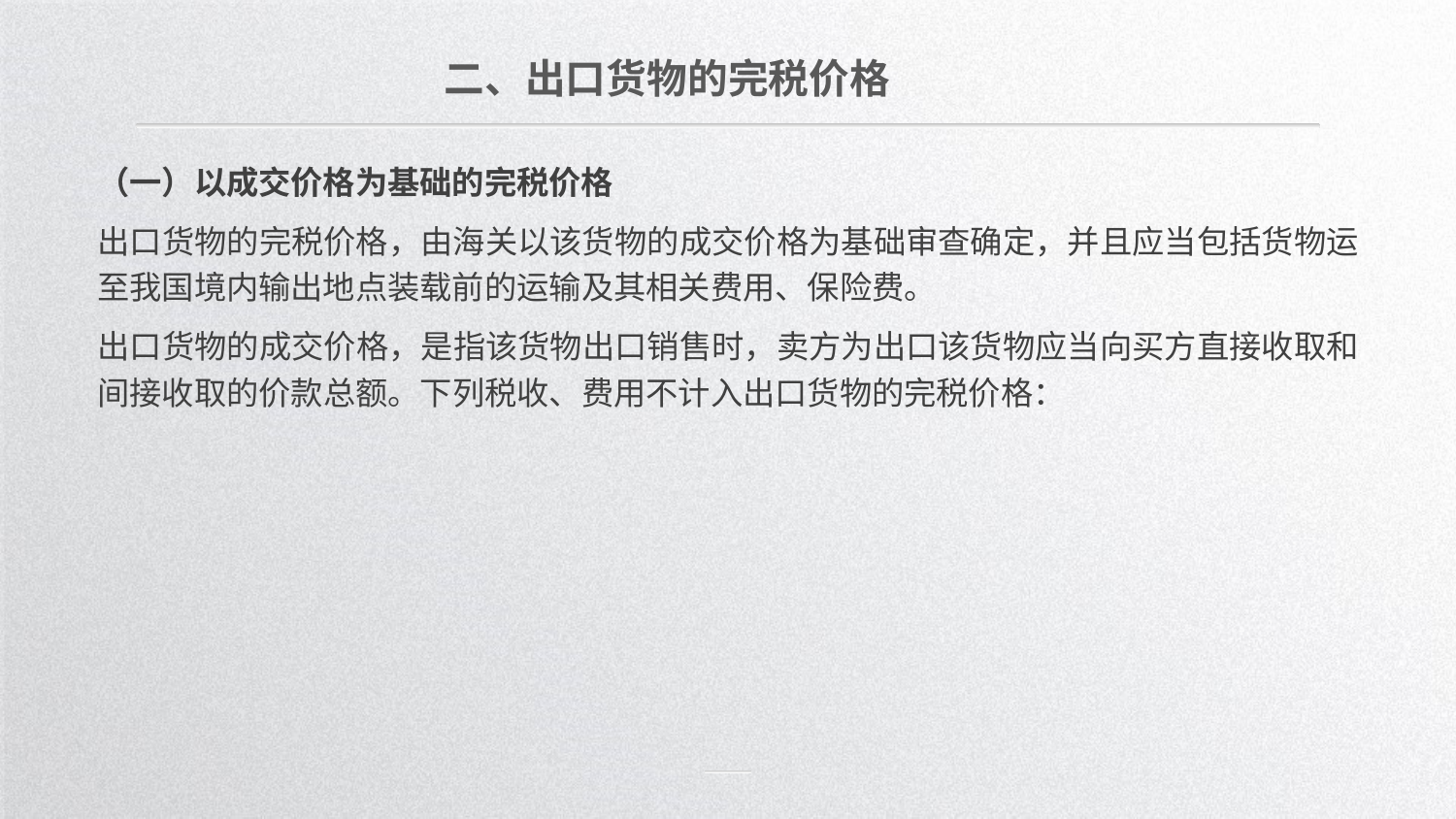

二、出口货物的完税价格
（一）以成交价格为基础的完税价格
出口货物的完税价格，由海关以该货物的成交价格为基础审查确定，并且应当包括货物运至我国境内输出地点装载前的运输及其相关费用、保险费。
出口货物的成交价格，是指该货物出口销售时，卖方为出口该货物应当向买方直接收取和间接收取的价款总额。下列税收、费用不计入出口货物的完税价格：